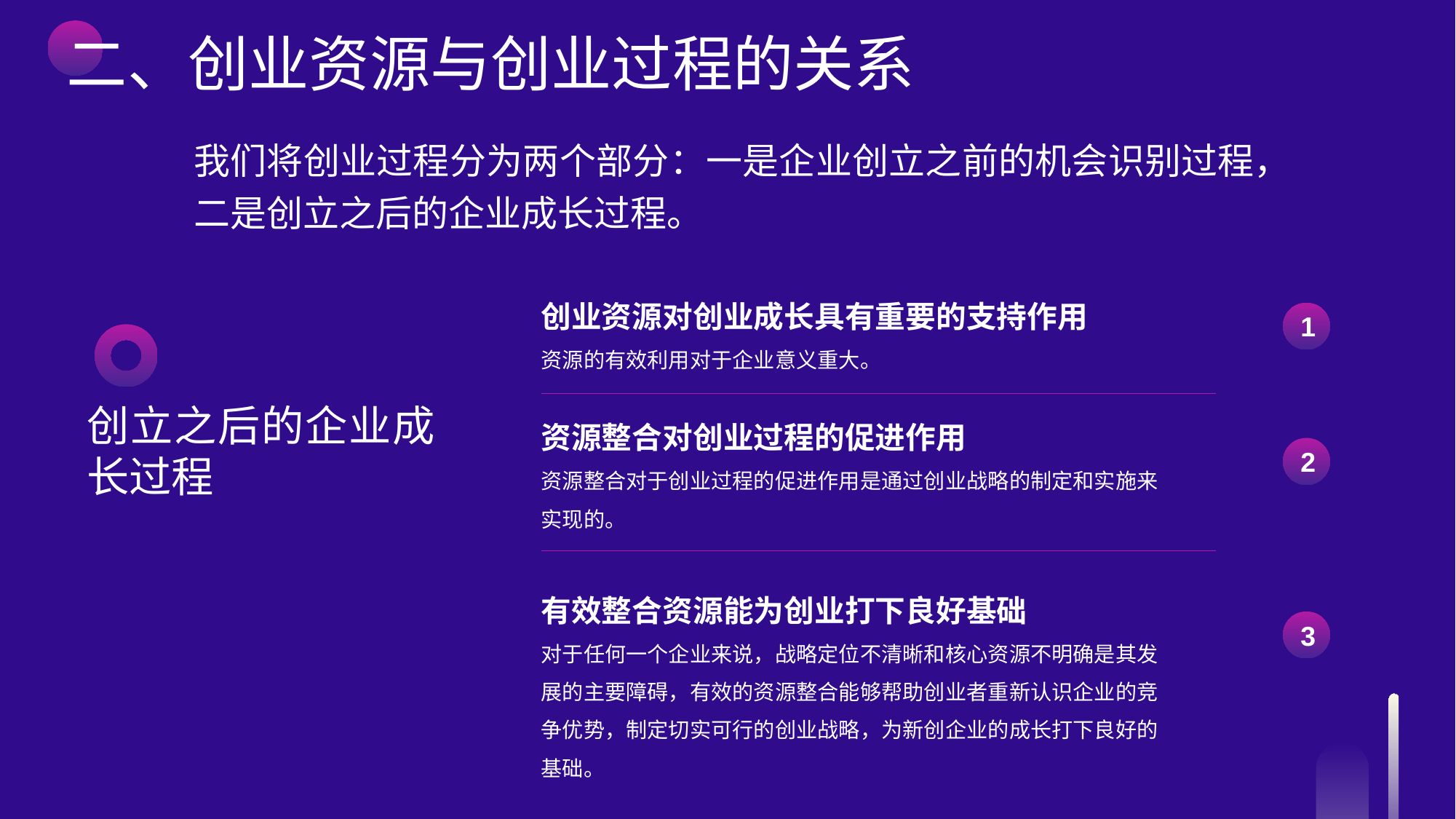

二、创业资源与创业过程的关系

我们将创业过程分为两个部分：一是企业创立之前的机会识别过程，二是创立之后的企业成长过程。
创业资源对创业成长具有重要的支持作用
资源的有效利用对于企业意义重大。
1

创立之后的企业成长过程
资源整合对创业过程的促进作用
资源整合对于创业过程的促进作用是通过创业战略的制定和实施来实现的。
2
有效整合资源能为创业打下良好基础
对于任何一个企业来说，战略定位不清晰和核心资源不明确是其发展的主要障碍，有效的资源整合能够帮助创业者重新认识企业的竞争优势，制定切实可行的创业战略，为新创企业的成长打下良好的基础。
3